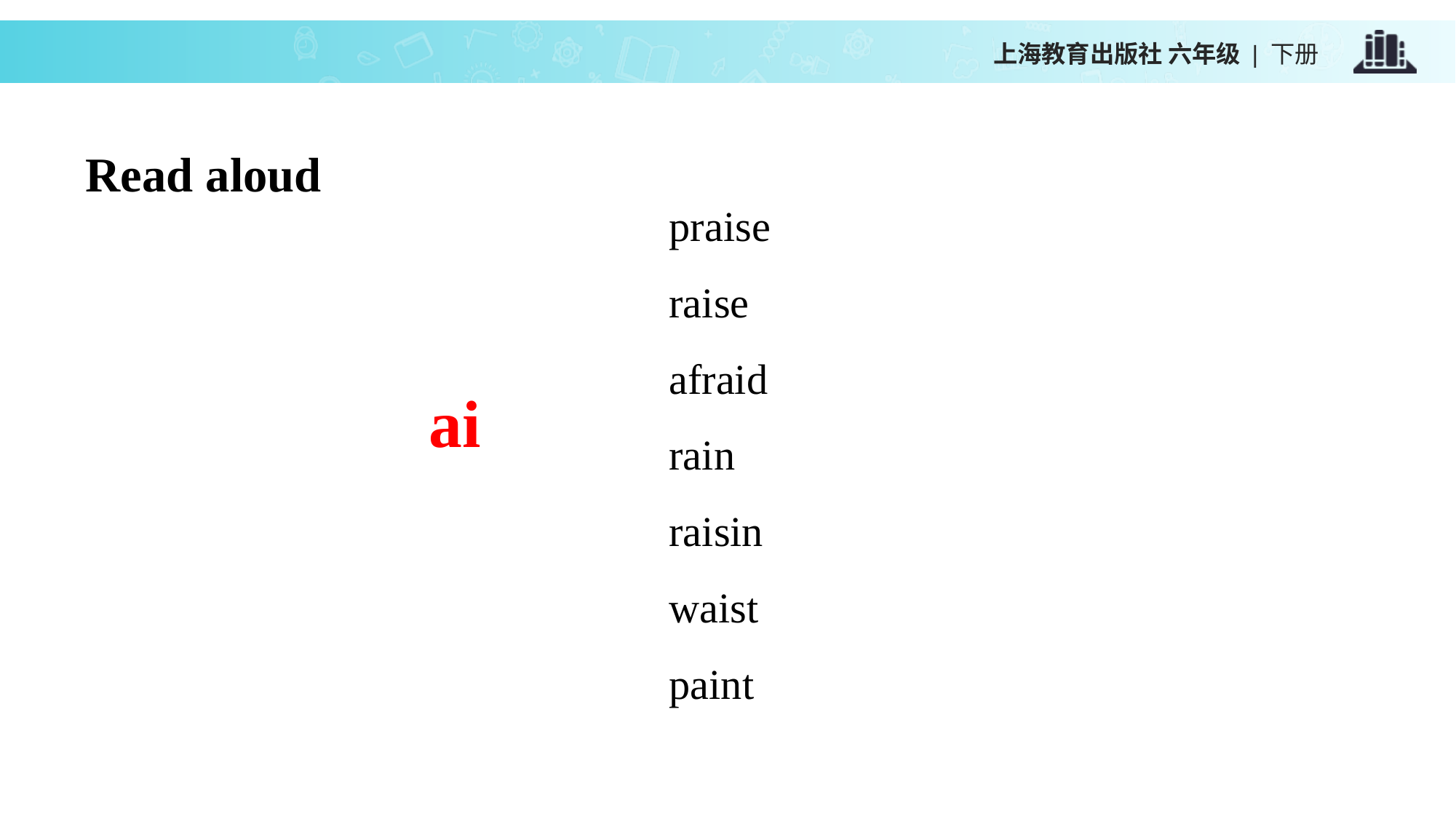

上海教育出版社 六年级 | 下册
Read aloud

praise
raise
afraid
rain
raisin
waist
paint

ai